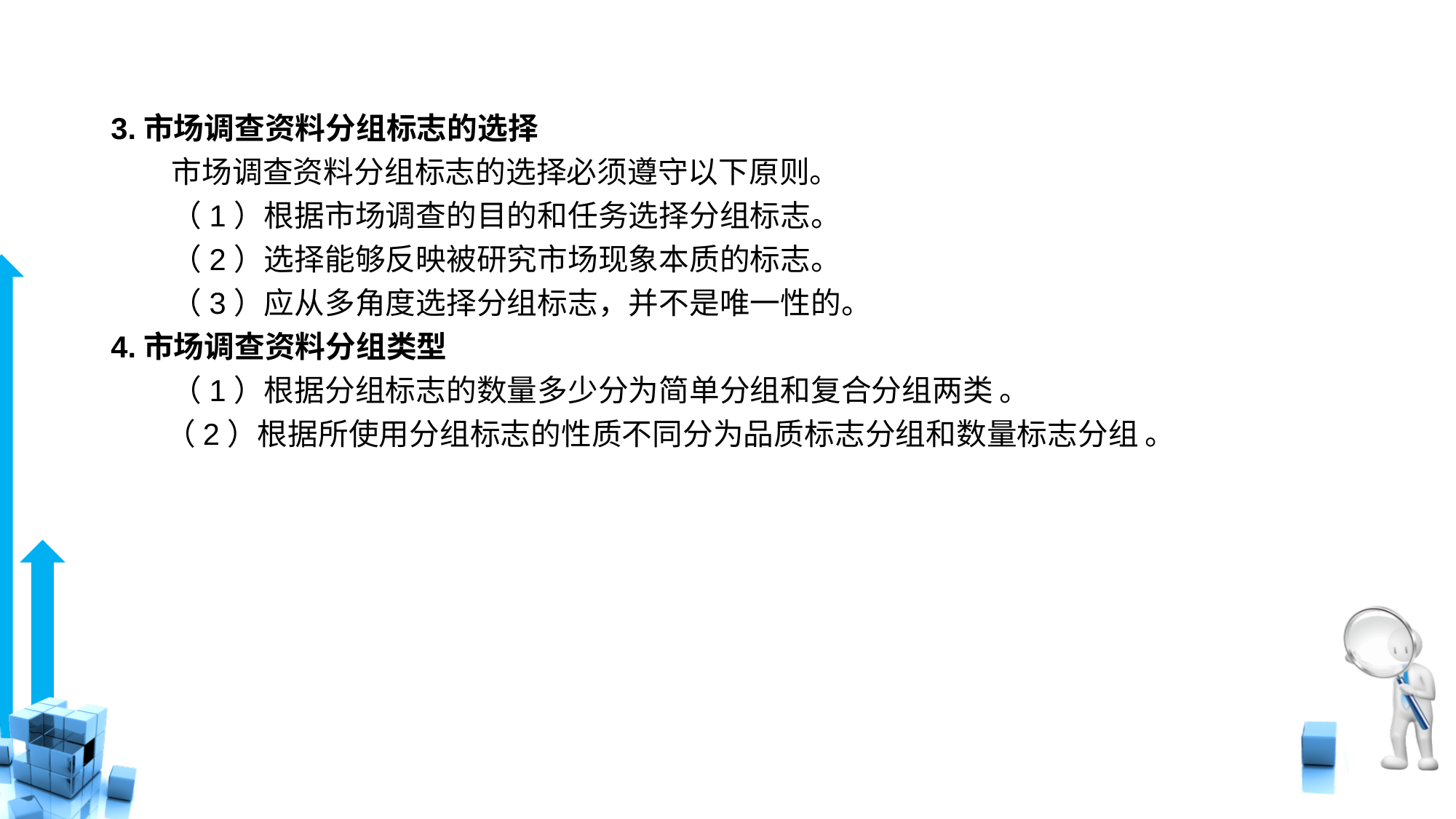

# 3.市场调查资料分组标志的选择
　　市场调查资料分组标志的选择必须遵守以下原则。
　　（1）根据市场调查的目的和任务选择分组标志。
　　（2）选择能够反映被研究市场现象本质的标志。
　　（3）应从多角度选择分组标志，并不是唯一性的。
4.市场调查资料分组类型
　　（1）根据分组标志的数量多少分为简单分组和复合分组两类 。
       （2）根据所使用分组标志的性质不同分为品质标志分组和数量标志分组 。